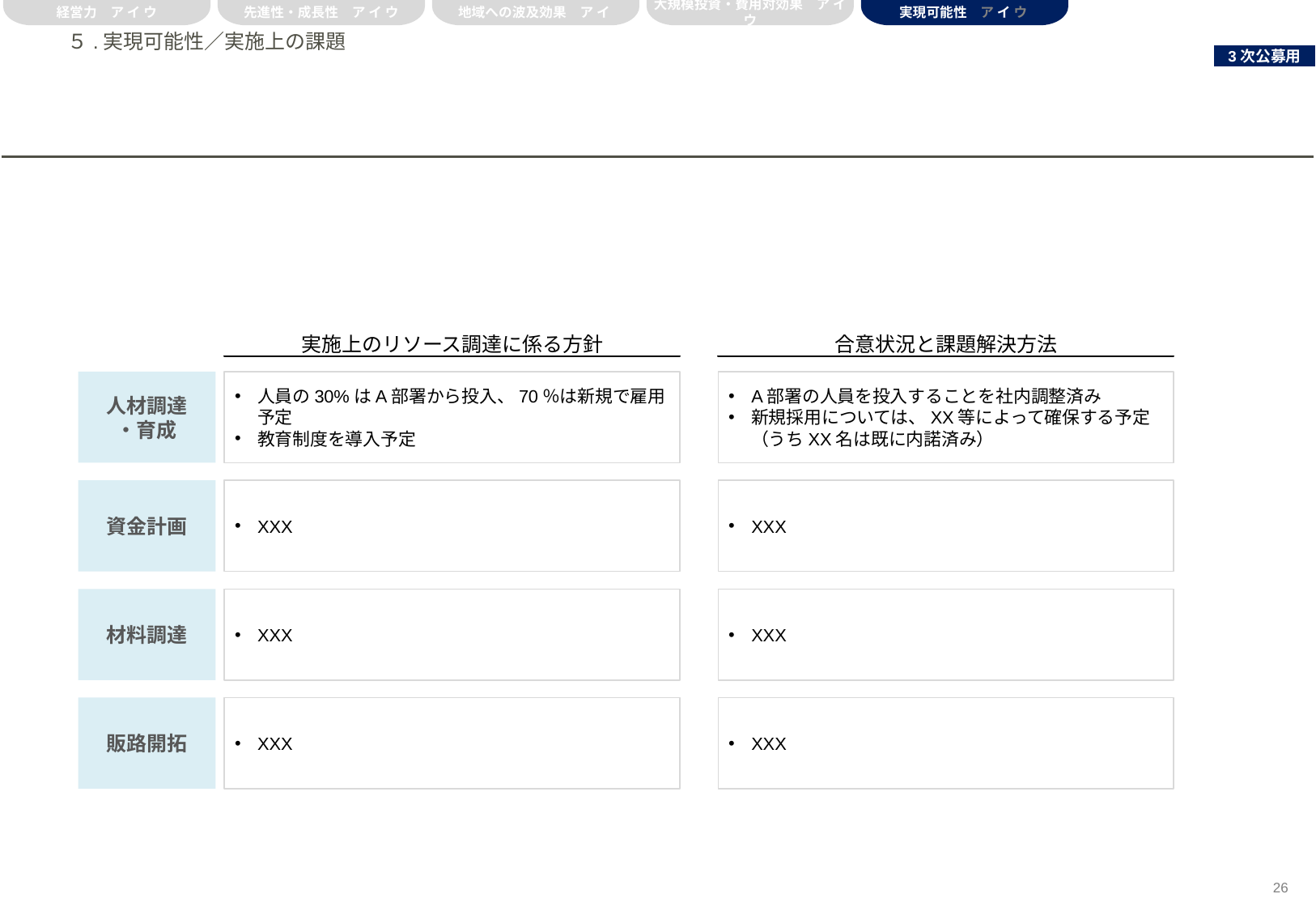

経営力　ア イ ウ
先進性・成長性　ア イ ウ
地域への波及効果　ア イ
大規模投資・費用対効果　ア イ ウ
実現可能性　ア イ ウ
# ５.実現可能性／実施上の課題

実施上のリソース調達に係る方針
合意状況と課題解決方法
人材調達
・育成
人員の30%はA部署から投入、70％は新規で雇用予定
教育制度を導入予定
A部署の人員を投入することを社内調整済み
新規採用については、XX等によって確保する予定（うちXX名は既に内諾済み）
資金計画
XXX
XXX
材料調達
XXX
XXX
販路開拓
XXX
XXX